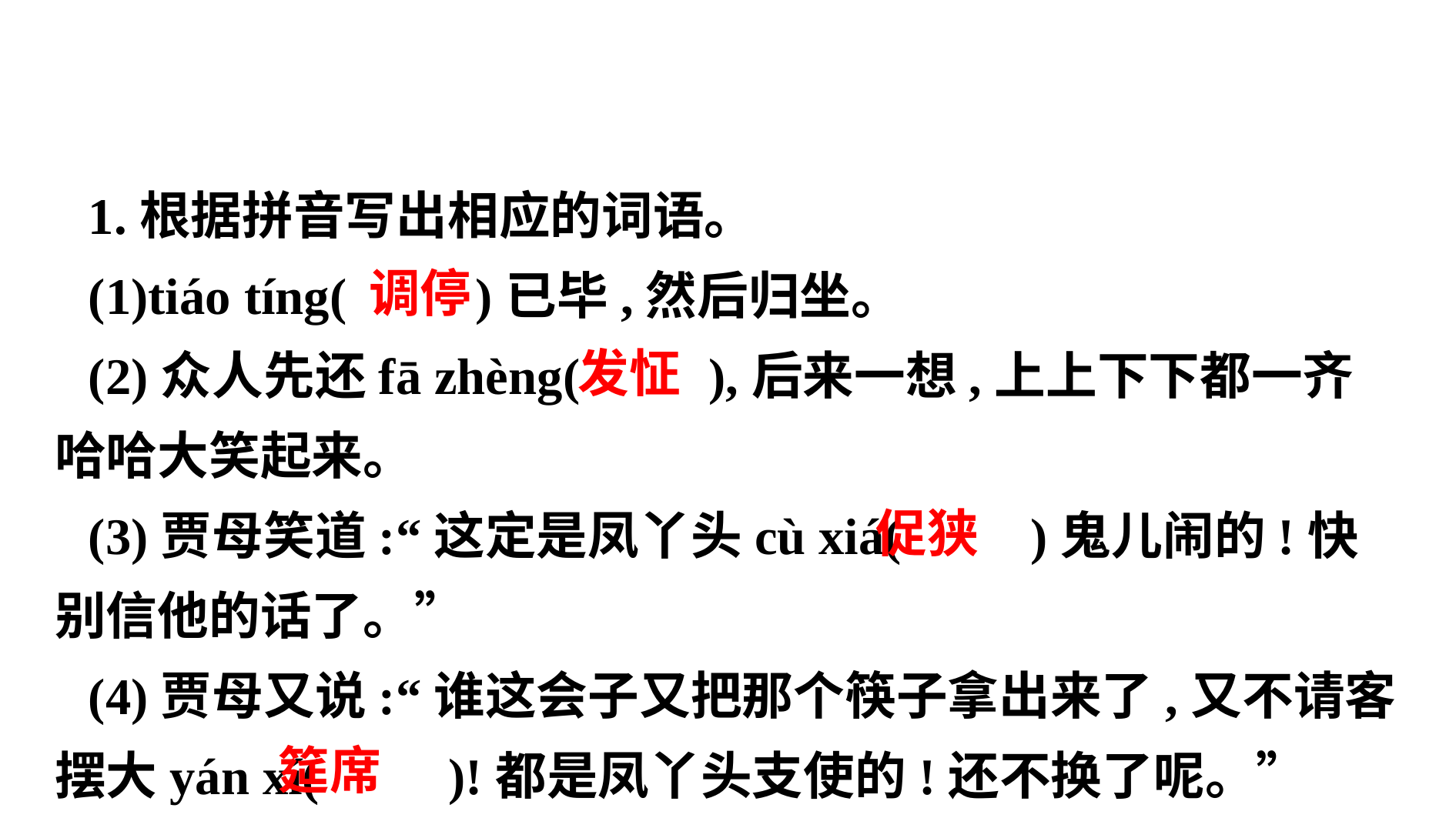

1.根据拼音写出相应的词语。
(1)tiáo tíng(          )已毕,然后归坐。
(2)众人先还fā zhèng(          ),后来一想,上上下下都一齐哈哈大笑起来。
(3)贾母笑道:“这定是凤丫头cù xiá(          )鬼儿闹的!快别信他的话了。”
(4)贾母又说:“谁这会子又把那个筷子拿出来了,又不请客摆大yán xí(          )!都是凤丫头支使的!还不换了呢。”
 调停
 发怔
 促狭
 筵席